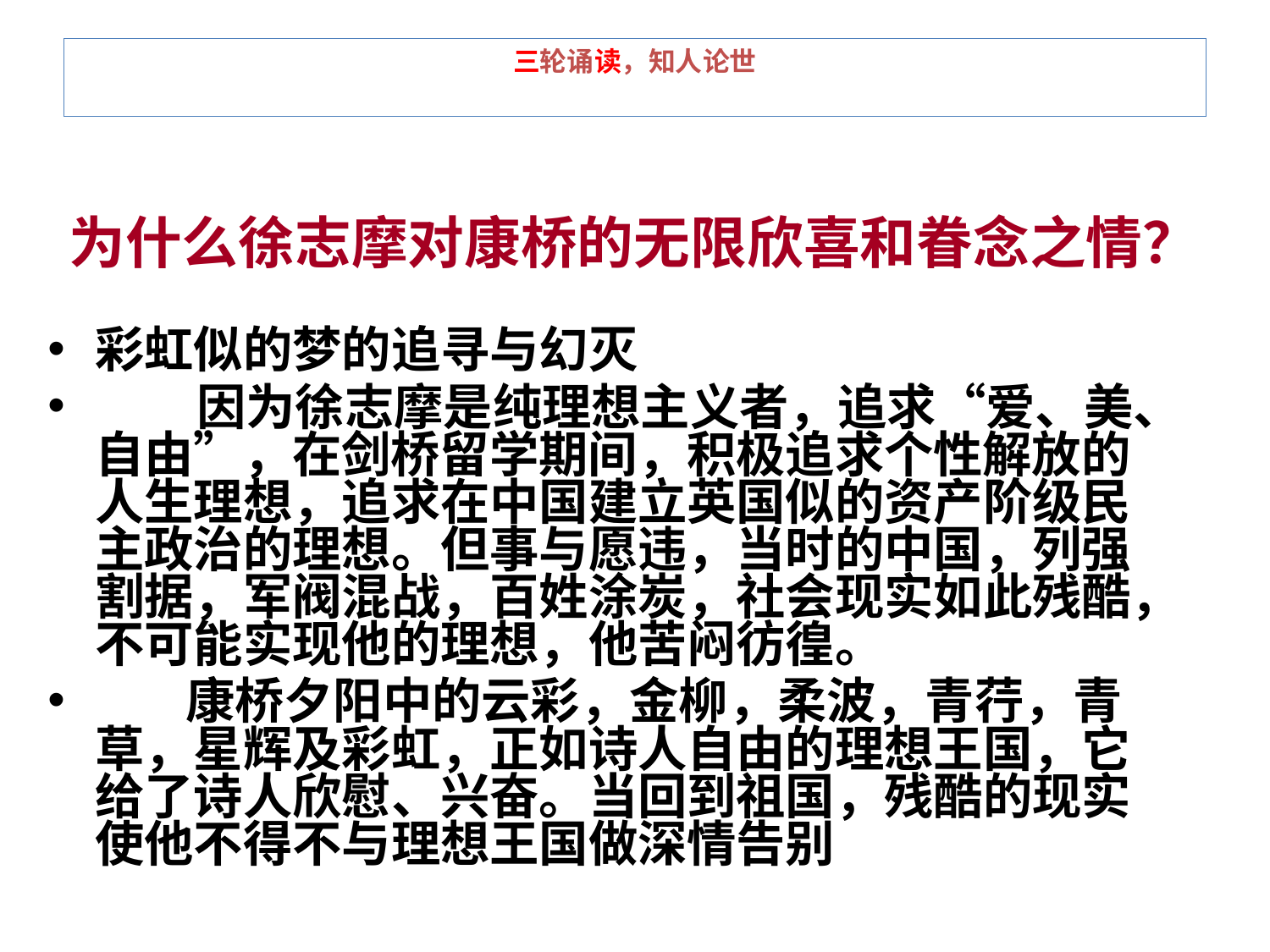

# 三轮诵读，知人论世
为什么徐志摩对康桥的无限欣喜和眷念之情？
彩虹似的梦的追寻与幻灭
        因为徐志摩是纯理想主义者，追求“爱、美、自由”，在剑桥留学期间，积极追求个性解放的人生理想，追求在中国建立英国似的资产阶级民主政治的理想。但事与愿违，当时的中国，列强割据，军阀混战，百姓涂炭，社会现实如此残酷，不可能实现他的理想，他苦闷彷徨。
       康桥夕阳中的云彩，金柳，柔波，青荇，青草，星辉及彩虹，正如诗人自由的理想王国，它给了诗人欣慰、兴奋。当回到祖国，残酷的现实使他不得不与理想王国做深情告别